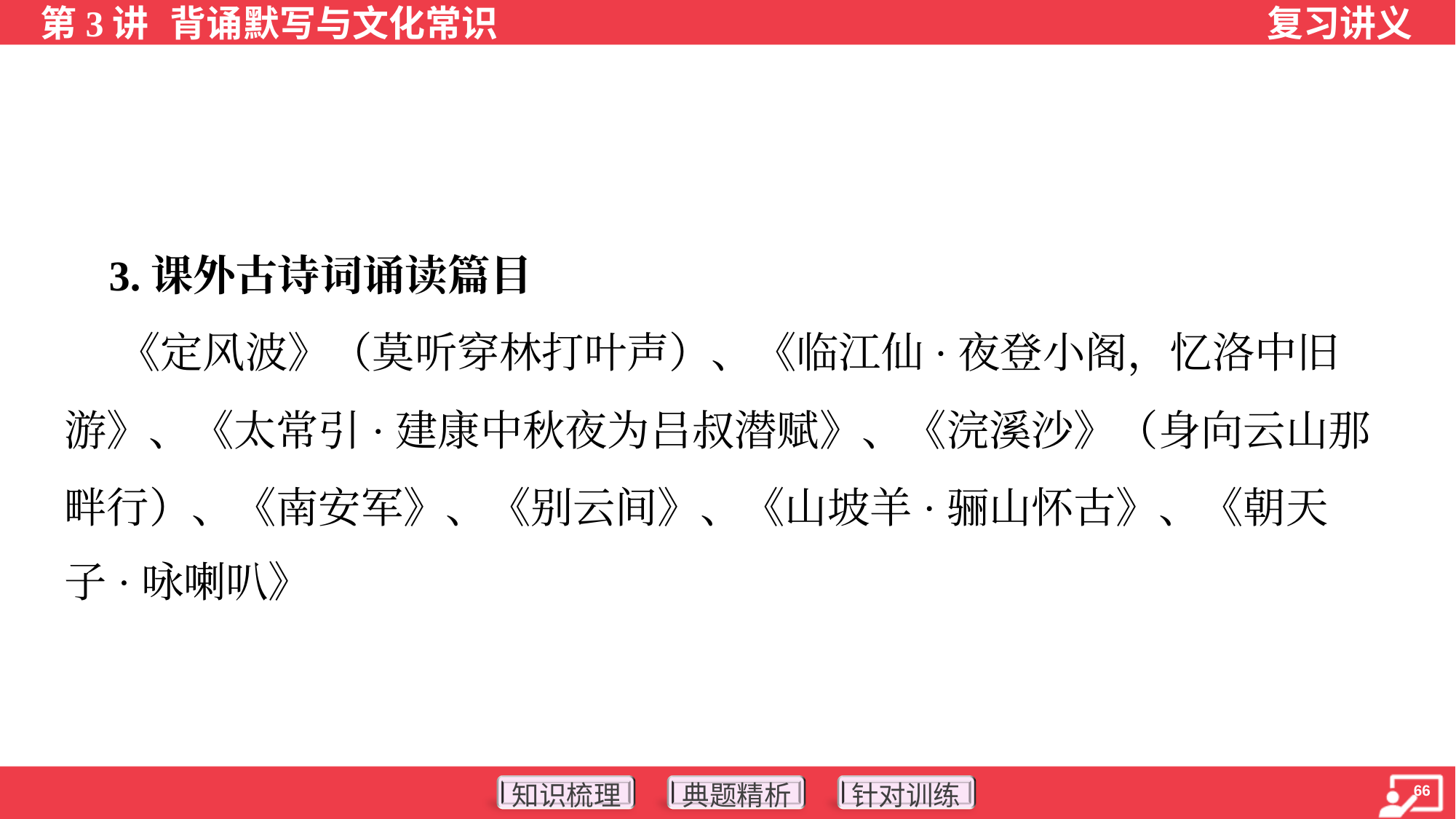

3.课外古诗词诵读篇目
    《定风波》（莫听穿林打叶声）、《临江仙·夜登小阁，忆洛中旧
游》、《太常引·建康中秋夜为吕叔潜赋》、《浣溪沙》（身向云山那
畔行）、《南安军》、《别云间》、《山坡羊·骊山怀古》、《朝天
子·咏喇叭》